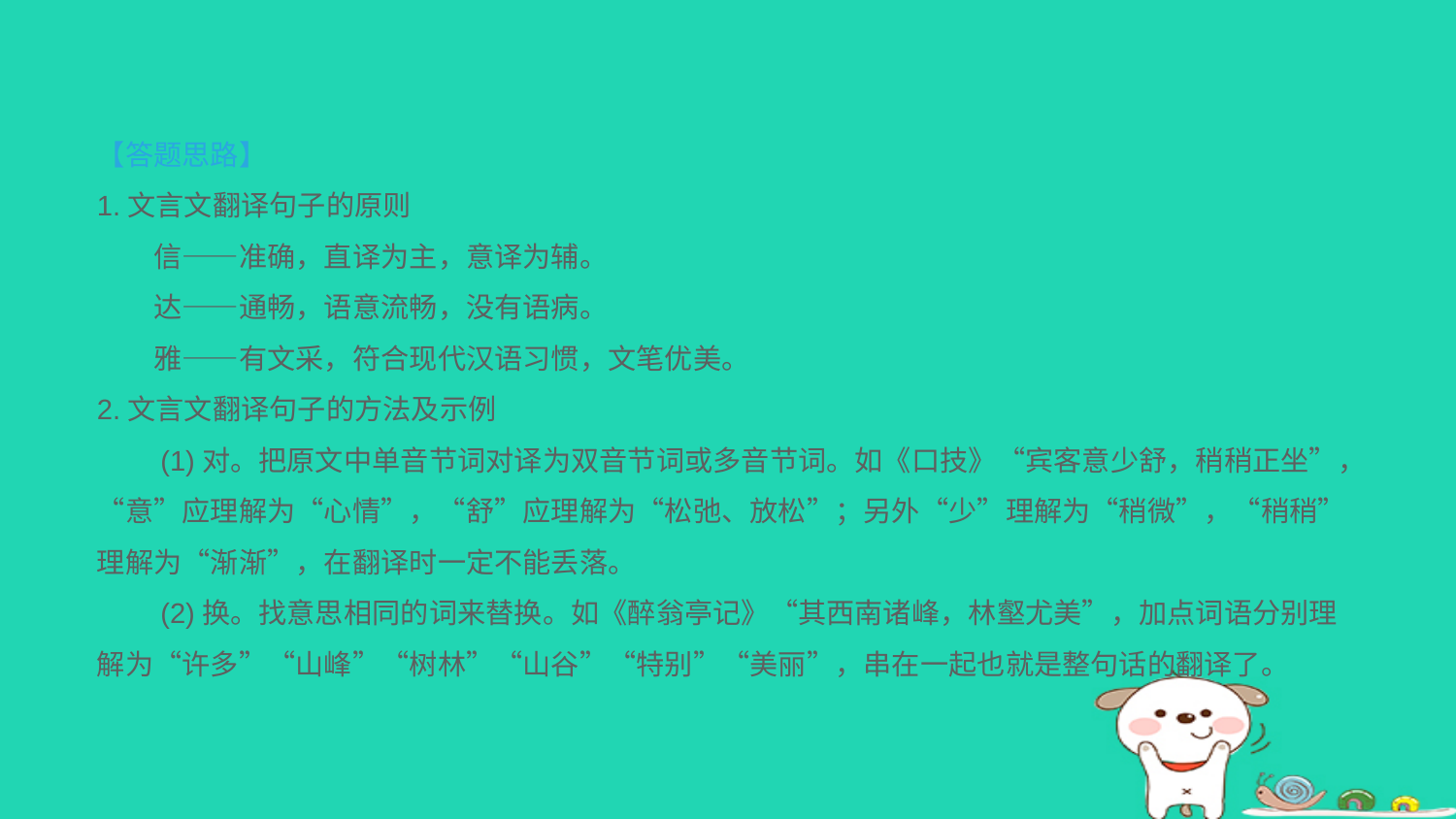

【答题思路】
1.文言文翻译句子的原则
　　信——准确，直译为主，意译为辅。
　　达——通畅，语意流畅，没有语病。
　　雅——有文采，符合现代汉语习惯，文笔优美。
2.文言文翻译句子的方法及示例
　　(1)对。把原文中单音节词对译为双音节词或多音节词。如《口技》“宾客意少舒，稍稍正坐”，“意”应理解为“心情”，“舒”应理解为“松弛、放松”；另外“少”理解为“稍微”，“稍稍”理解为“渐渐”，在翻译时一定不能丢落。
　　(2)换。找意思相同的词来替换。如《醉翁亭记》“其西南诸峰，林壑尤美”，加点词语分别理解为“许多”“山峰”“树林”“山谷”“特别”“美丽”，串在一起也就是整句话的翻译了。